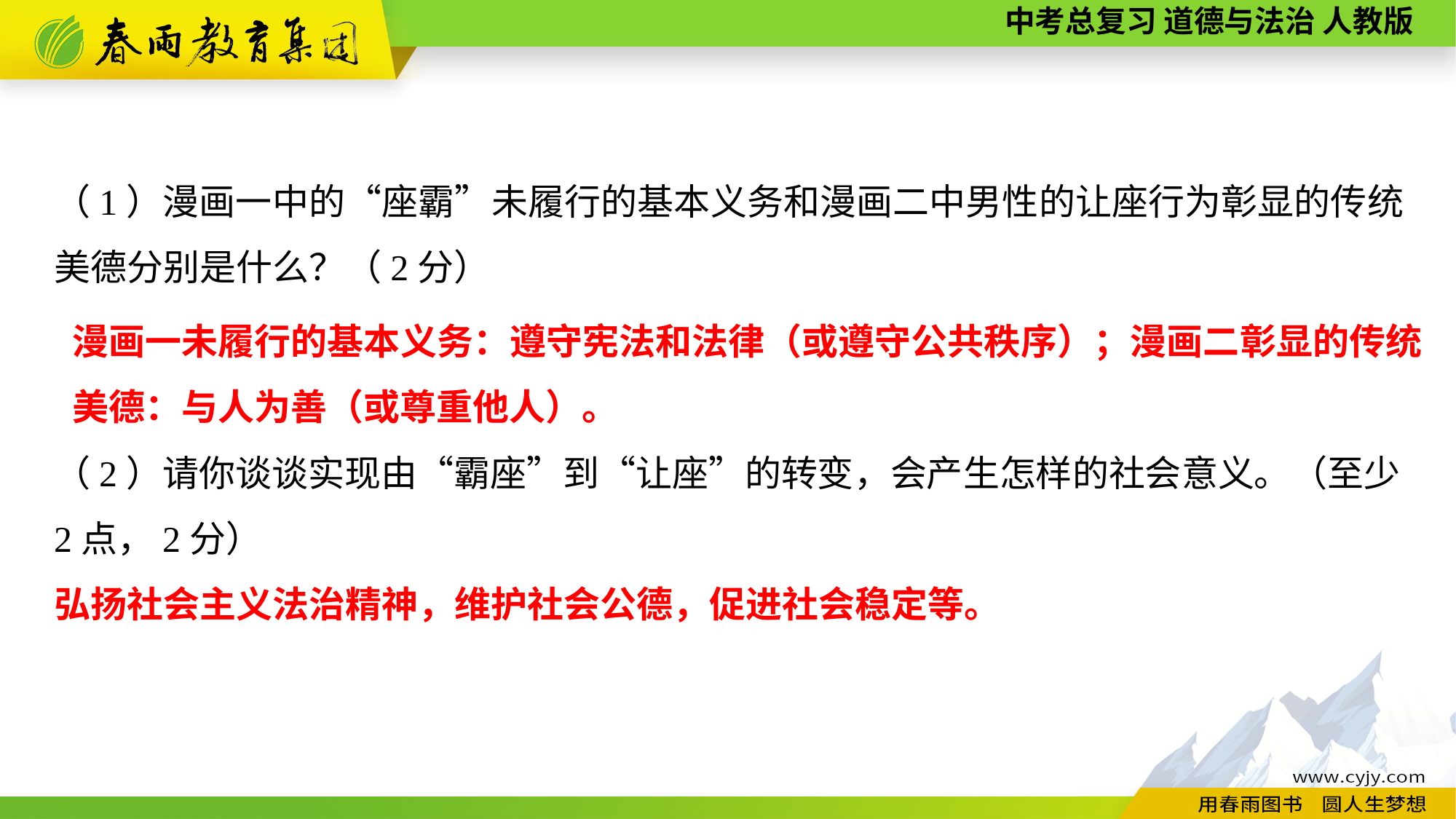

（1）漫画一中的“座霸”未履行的基本义务和漫画二中男性的让座行为彰显的传统美德分别是什么？（2分）
漫画一未履行的基本义务：遵守宪法和法律（或遵守公共秩序）；漫画二彰显的传统美德：与人为善（或尊重他人）。
（2）请你谈谈实现由“霸座”到“让座”的转变，会产生怎样的社会意义。（至少2点，2分）
弘扬社会主义法治精神，维护社会公德，促进社会稳定等。